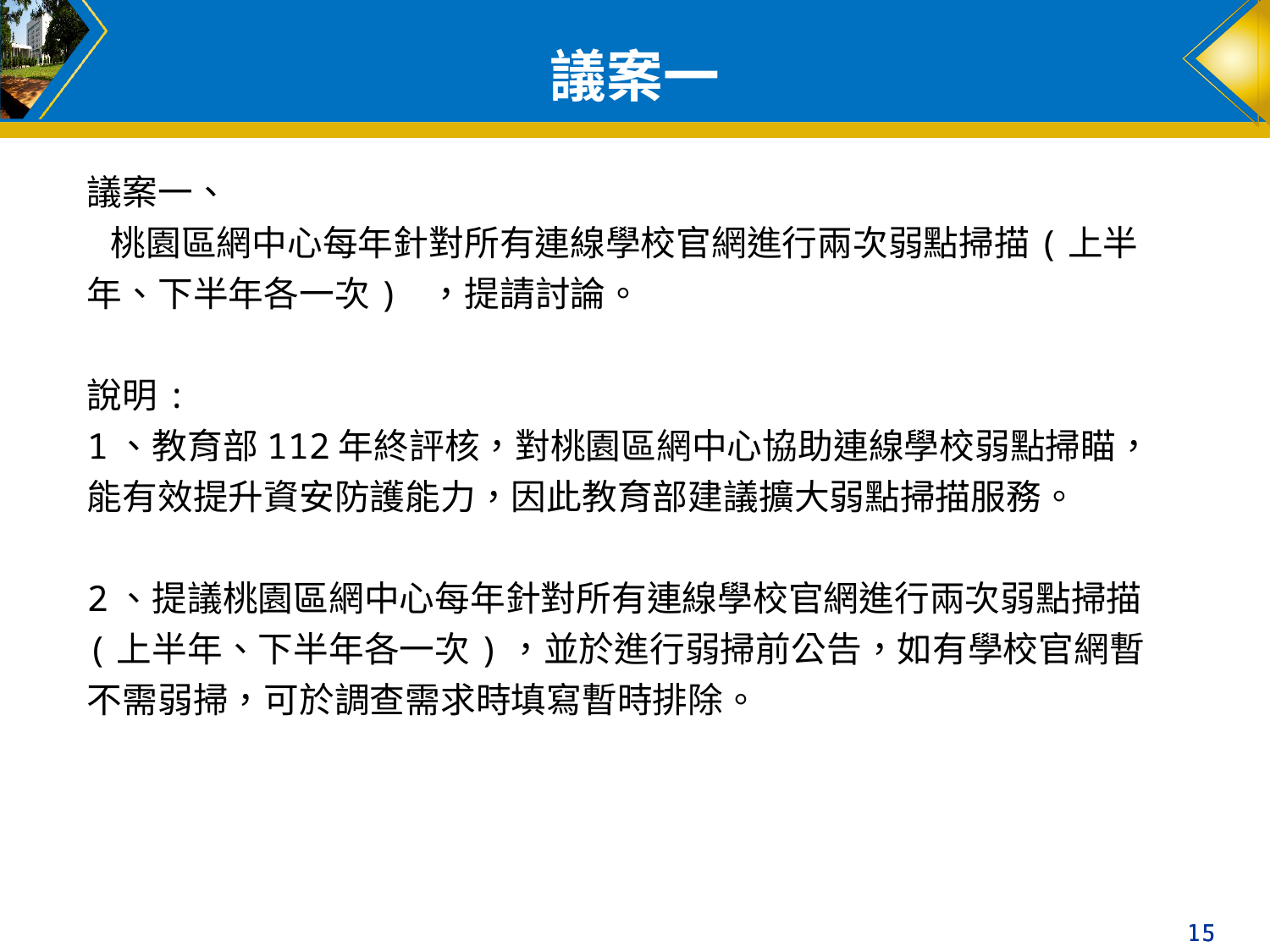

# 議案一
議案一、
   桃園區網中心每年針對所有連線學校官網進行兩次弱點掃描(上半年、下半年各一次) ，提請討論。

說明:
1、教育部112年終評核，對桃園區網中心協助連線學校弱點掃瞄，能有效提升資安防護能力，因此教育部建議擴大弱點掃描服務。

2、提議桃園區網中心每年針對所有連線學校官網進行兩次弱點掃描(上半年、下半年各一次)，並於進行弱掃前公告，如有學校官網暫不需弱掃，可於調查需求時填寫暫時排除。
15
15